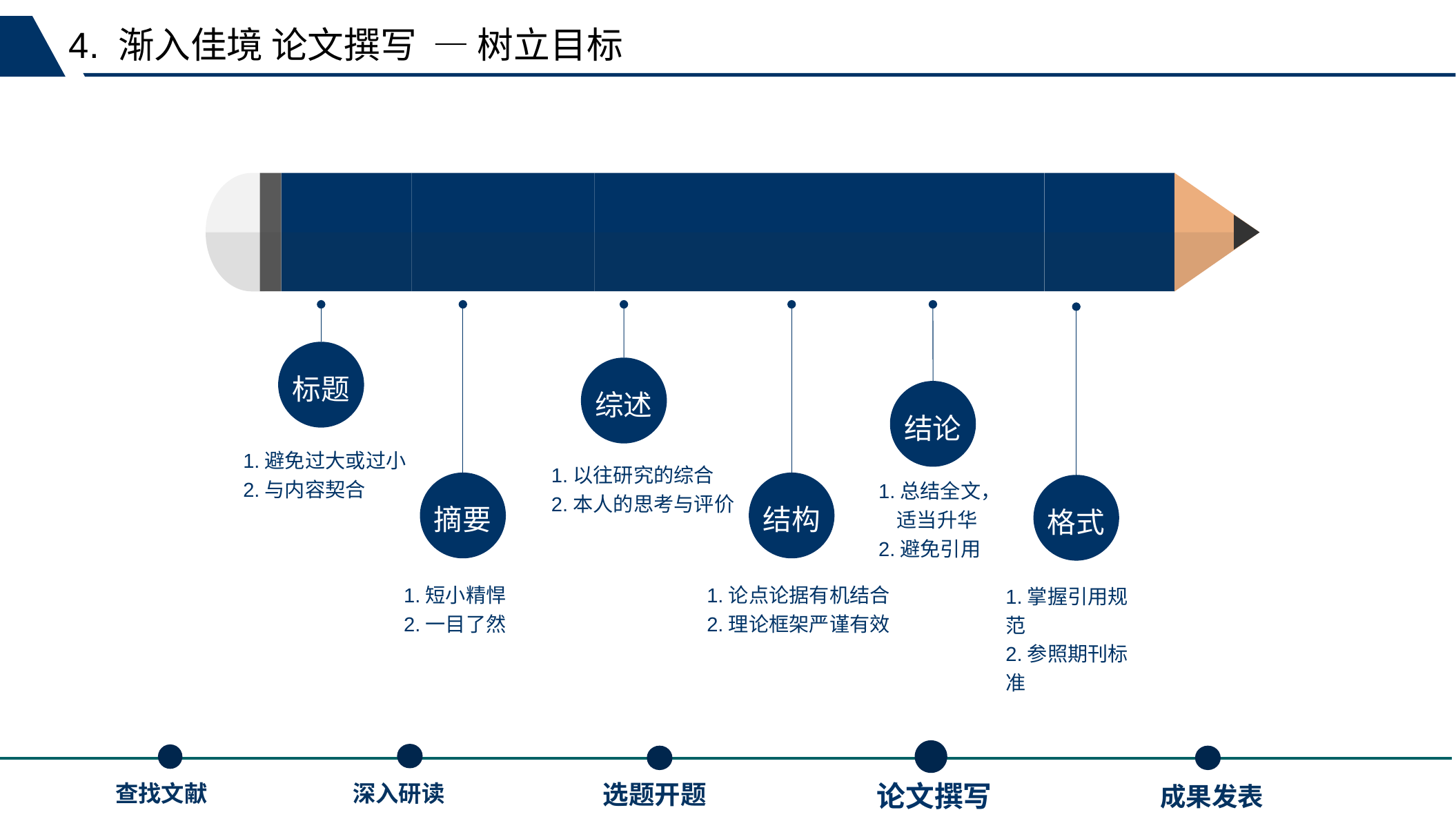

4. 渐入佳境 论文撰写  — 树立目标

标题
摘要
综述
结构
结论
格式
1.避免过大或过小
2.与内容契合
1.以往研究的综合
2.本人的思考与评价
1.总结全文，
   适当升华
2.避免引用
1.短小精悍
2.一目了然
1.论点论据有机结合
2.理论框架严谨有效
1.掌握引用规范
2.参照期刊标准

选题开题
论文撰写
深入研读
查找文献
成果发表